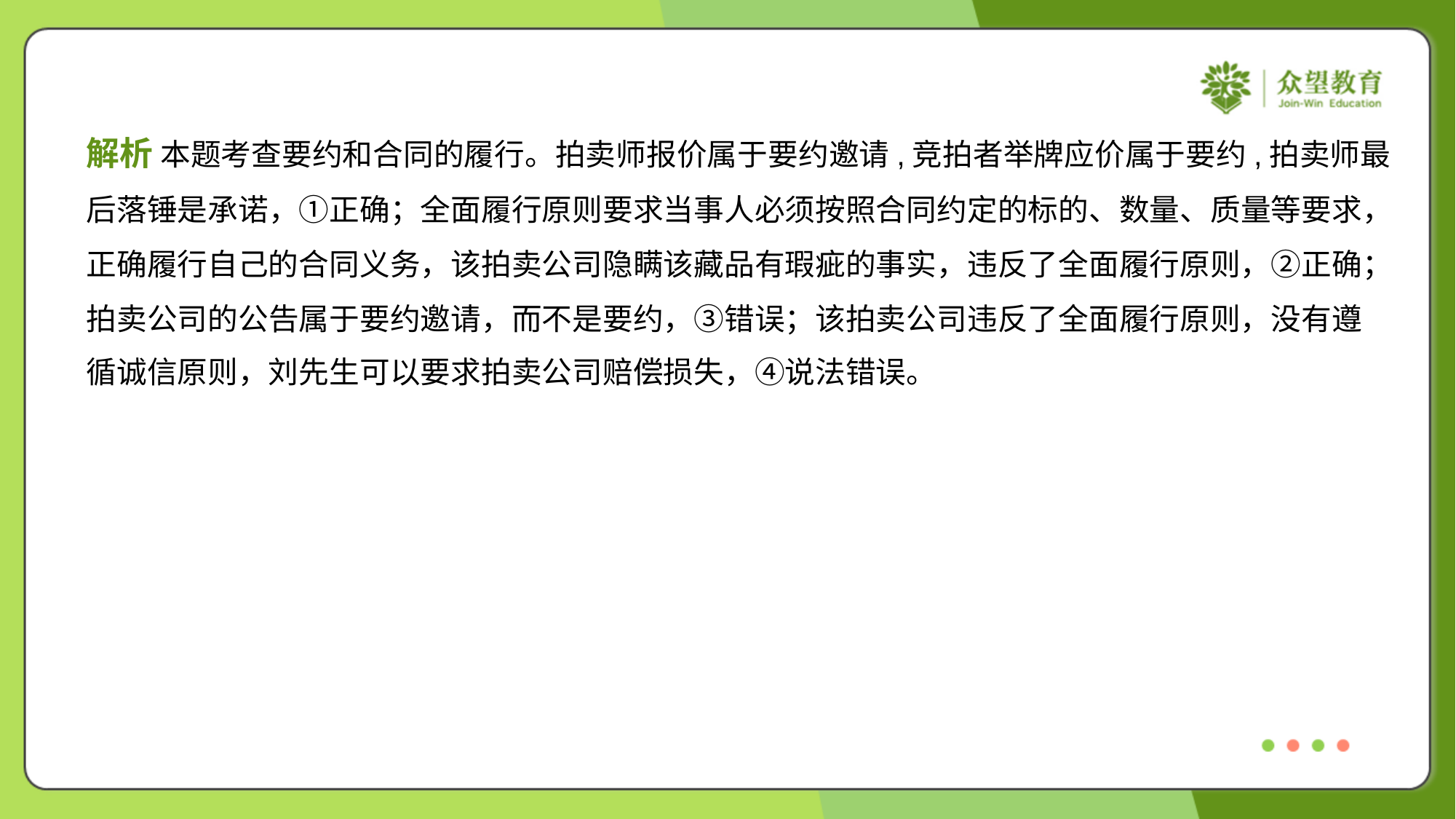

解析 本题考查要约和合同的履行。拍卖师报价属于要约邀请,竞拍者举牌应价属于要约,拍卖师最
后落锤是承诺，①正确；全面履行原则要求当事人必须按照合同约定的标的、数量、质量等要求，
正确履行自己的合同义务，该拍卖公司隐瞒该藏品有瑕疵的事实，违反了全面履行原则，②正确；
拍卖公司的公告属于要约邀请，而不是要约，③错误；该拍卖公司违反了全面履行原则，没有遵
循诚信原则，刘先生可以要求拍卖公司赔偿损失，④说法错误。